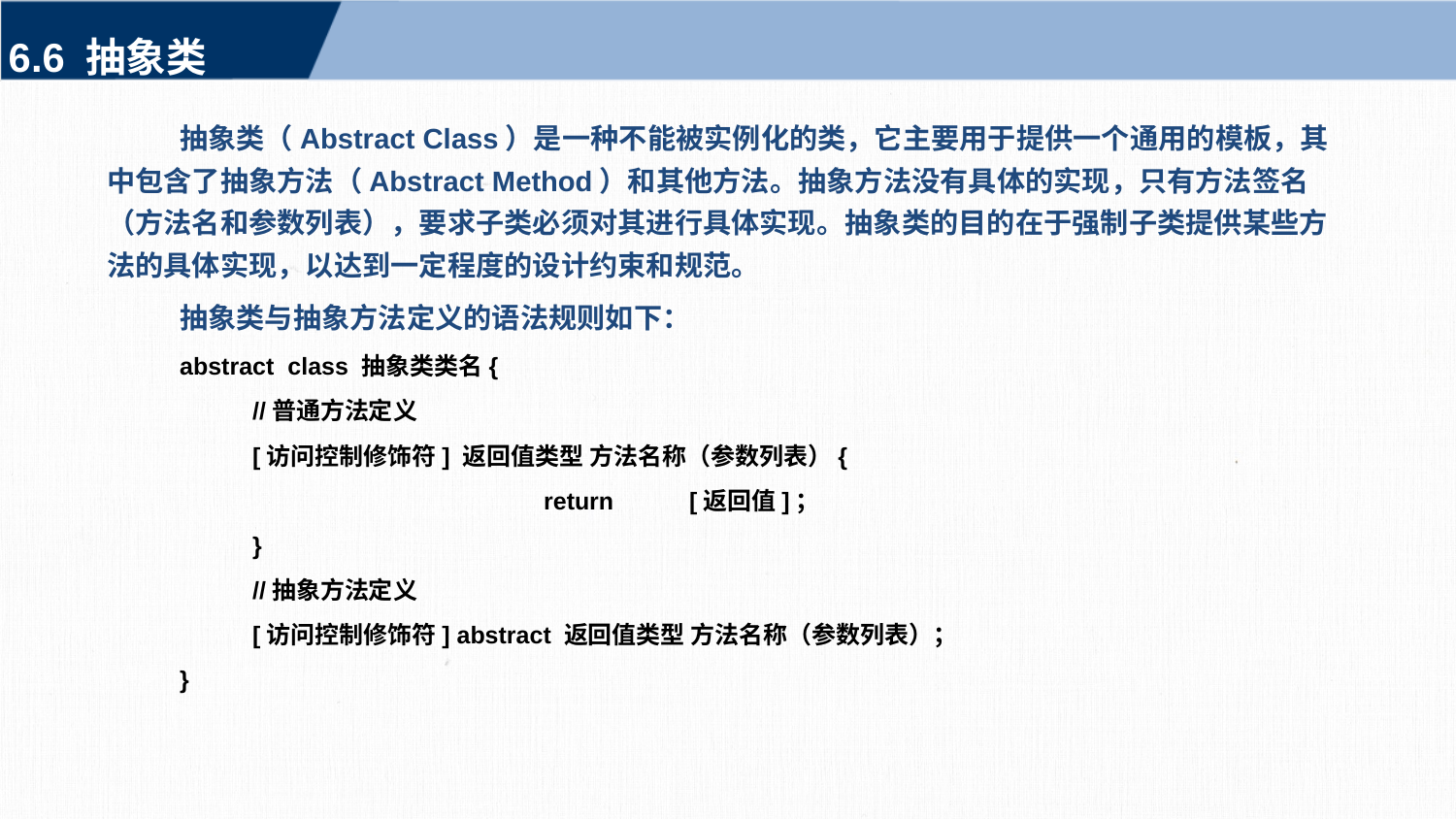

6.6 抽象类

抽象类（Abstract Class）是一种不能被实例化的类，它主要用于提供一个通用的模板，其中包含了抽象方法（Abstract Method）和其他方法。抽象方法没有具体的实现，只有方法签名（方法名和参数列表），要求子类必须对其进行具体实现。抽象类的目的在于强制子类提供某些方法的具体实现，以达到一定程度的设计约束和规范。
抽象类与抽象方法定义的语法规则如下：
abstract  class 抽象类类名{
	//普通方法定义
	[访问控制修饰符] 返回值类型 方法名称（参数列表）{
			return	[返回值]；
	}
	//抽象方法定义
	[访问控制修饰符] abstract 返回值类型 方法名称（参数列表）；
}